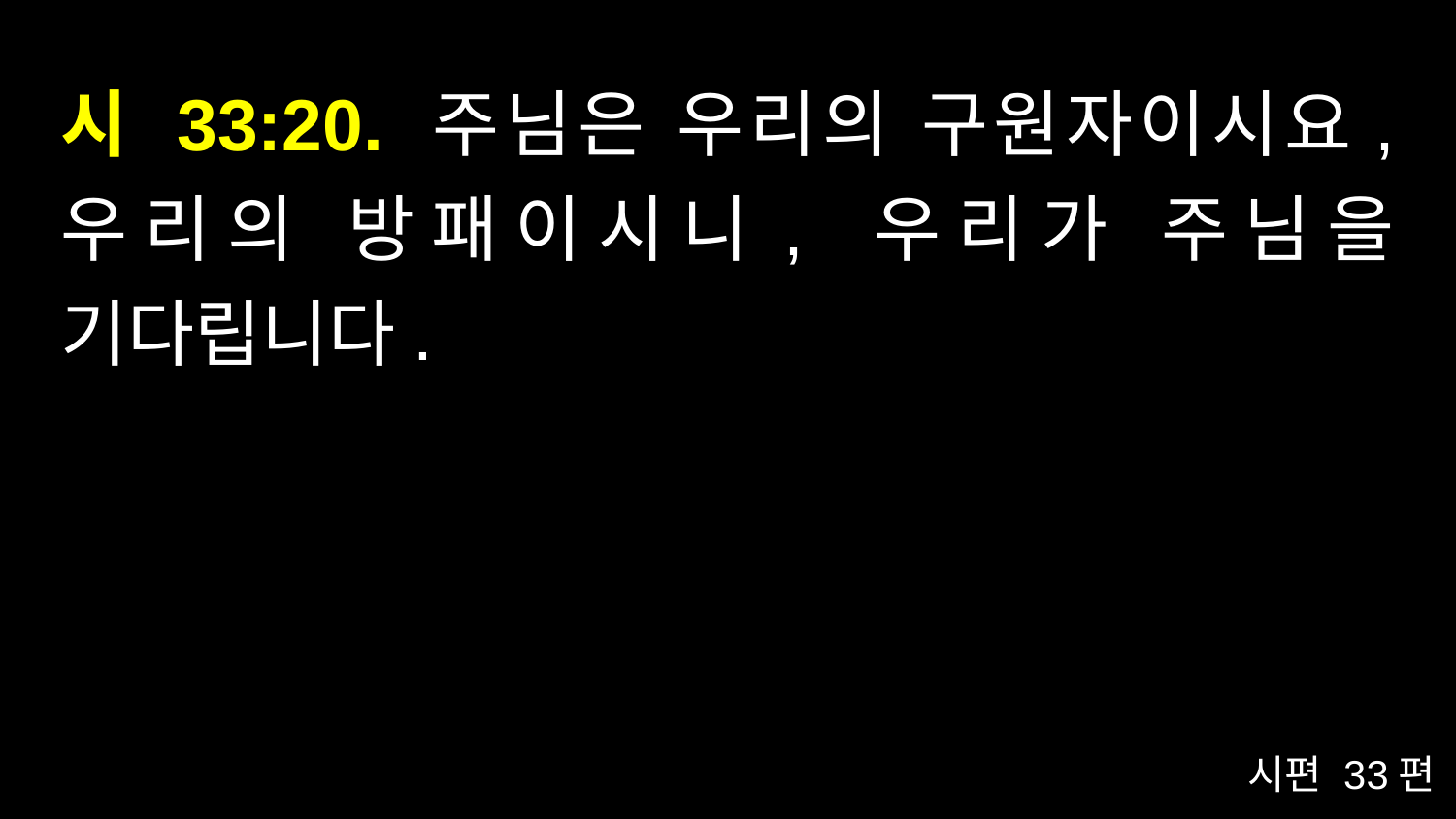

# 시 33:20. 주님은 우리의 구원자이시요, 우리의 방패이시니, 우리가 주님을 기다립니다.
시편 33편